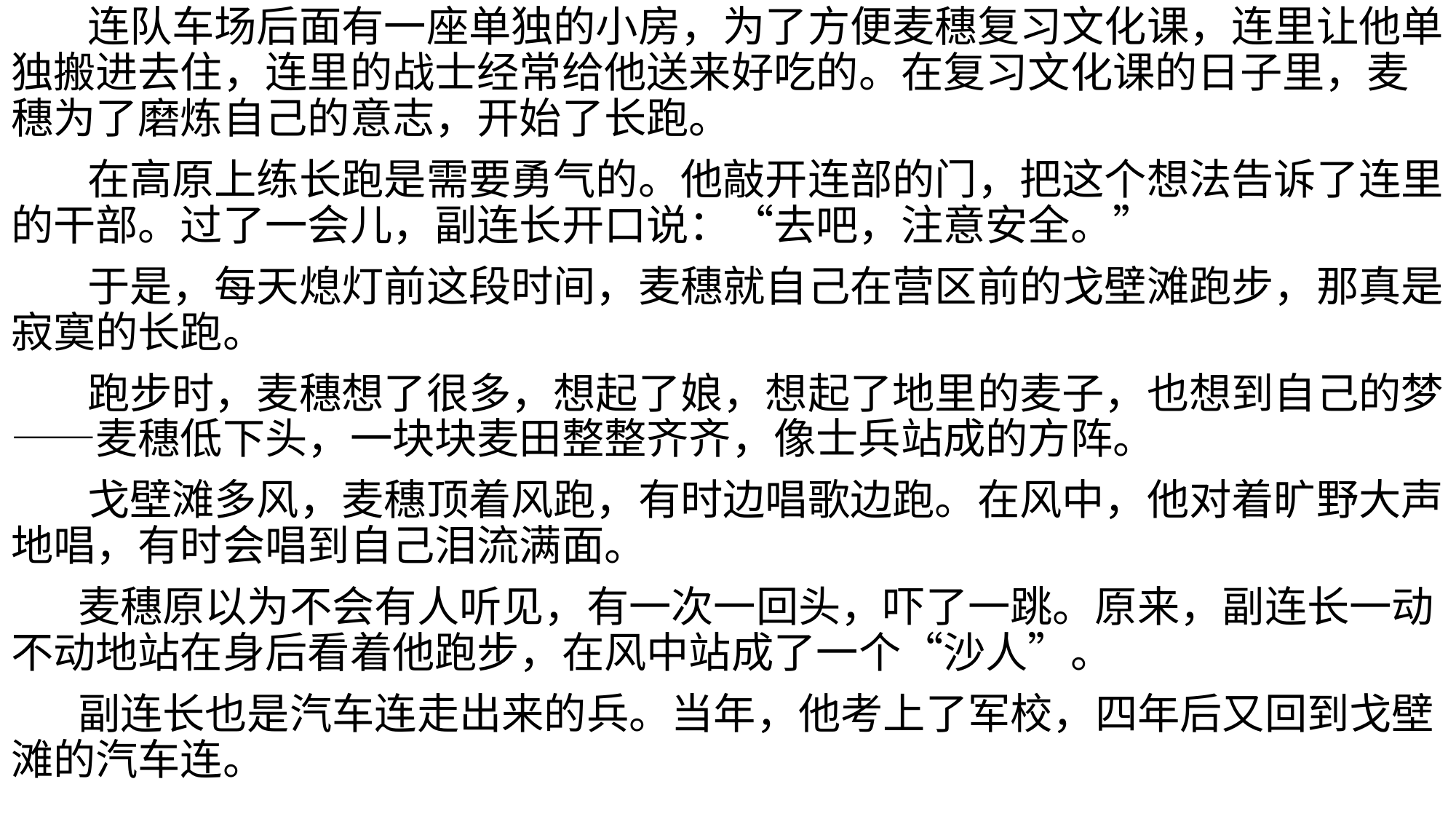

连队车场后面有一座单独的小房，为了方便麦穗复习文化课，连里让他单独搬进去住，连里的战士经常给他送来好吃的。在复习文化课的日子里，麦穗为了磨炼自己的意志，开始了长跑。
       在高原上练长跑是需要勇气的。他敲开连部的门，把这个想法告诉了连里的干部。过了一会儿，副连长开口说：“去吧，注意安全。”
       于是，每天熄灯前这段时间，麦穗就自己在营区前的戈壁滩跑步，那真是寂寞的长跑。
       跑步时，麦穗想了很多，想起了娘，想起了地里的麦子，也想到自己的梦——麦穗低下头，一块块麦田整整齐齐，像士兵站成的方阵。
       戈壁滩多风，麦穗顶着风跑，有时边唱歌边跑。在风中，他对着旷野大声地唱，有时会唱到自己泪流满面。
      麦穗原以为不会有人听见，有一次一回头，吓了一跳。原来，副连长一动不动地站在身后看着他跑步，在风中站成了一个“沙人”。
      副连长也是汽车连走出来的兵。当年，他考上了军校，四年后又回到戈壁滩的汽车连。